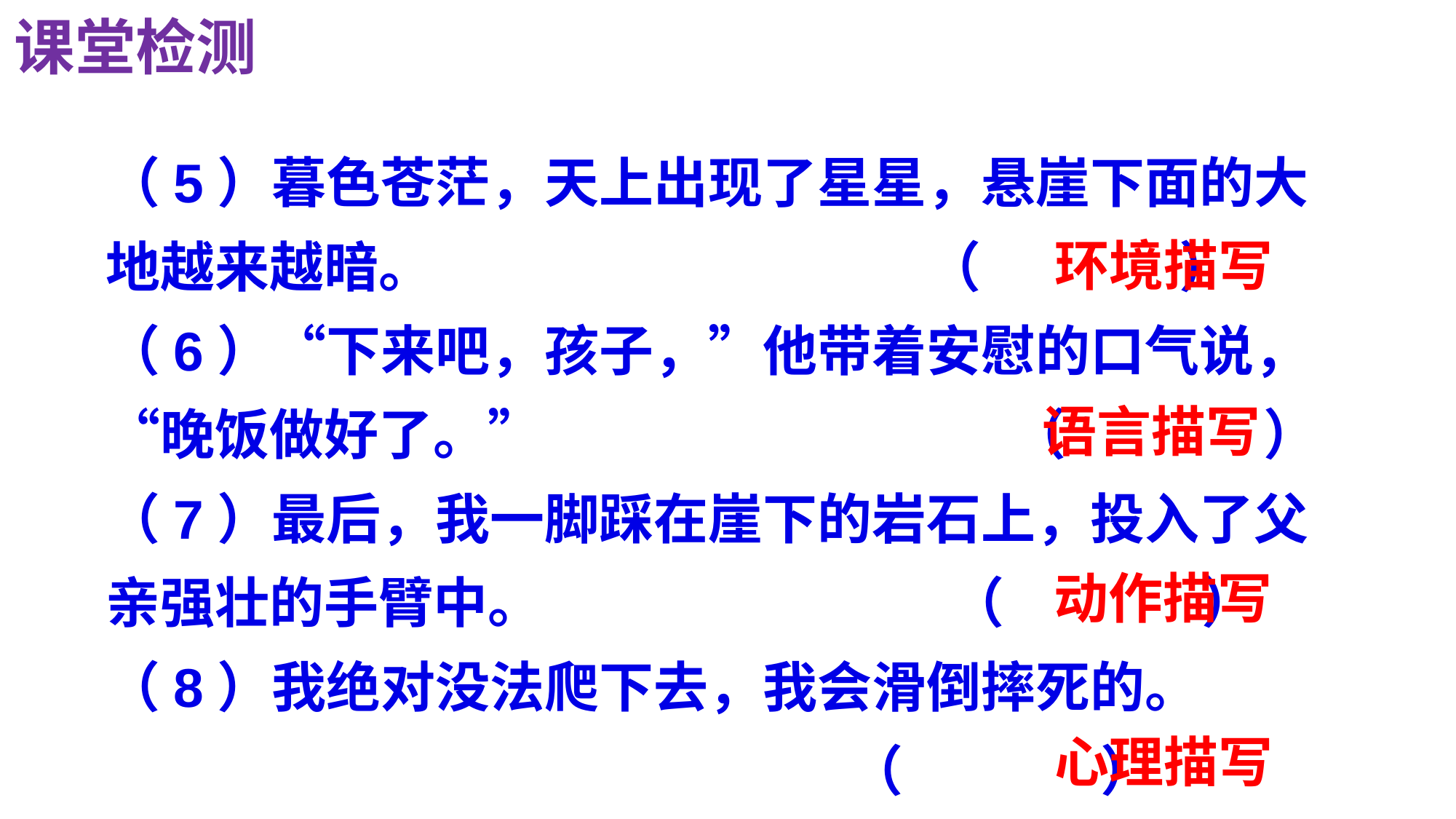

课堂检测
（5）暮色苍茫，天上出现了星星，悬崖下面的大地越来越暗。                                        （                ）
（6）“下来吧，孩子，”他带着安慰的口气说，“晚饭做好了。”                                      （                ）
（7）最后，我一脚踩在崖下的岩石上，投入了父亲强壮的手臂中。                                 （                ）
（8）我绝对没法爬下去，我会滑倒摔死的。
                                                           （                ）
环境描写
语言描写
动作描写
心理描写